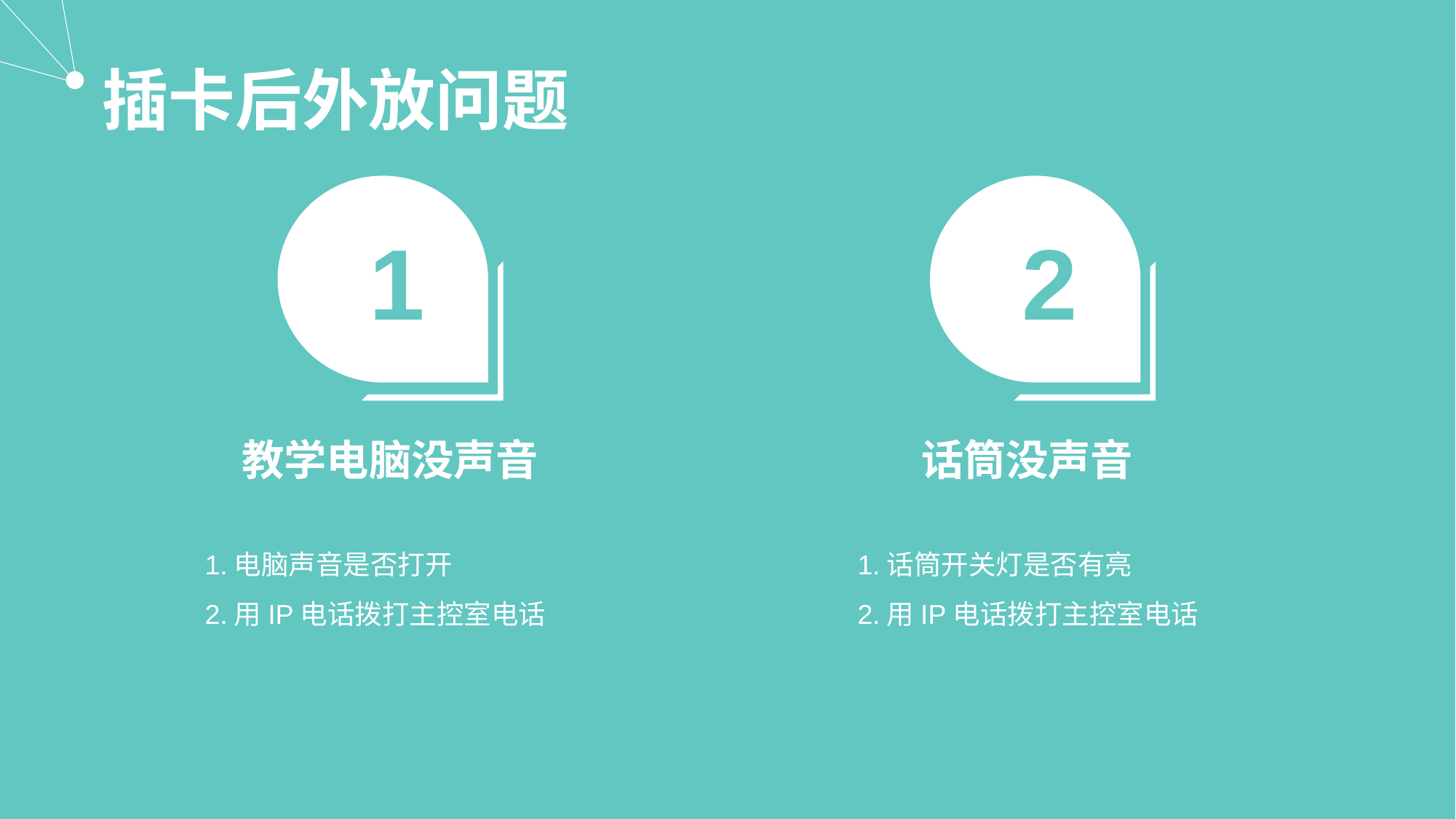

插卡后外放问题

1

2
教学电脑没声音
话筒没声音
1.电脑声音是否打开
2.用IP电话拨打主控室电话
1.话筒开关灯是否有亮
2.用IP电话拨打主控室电话